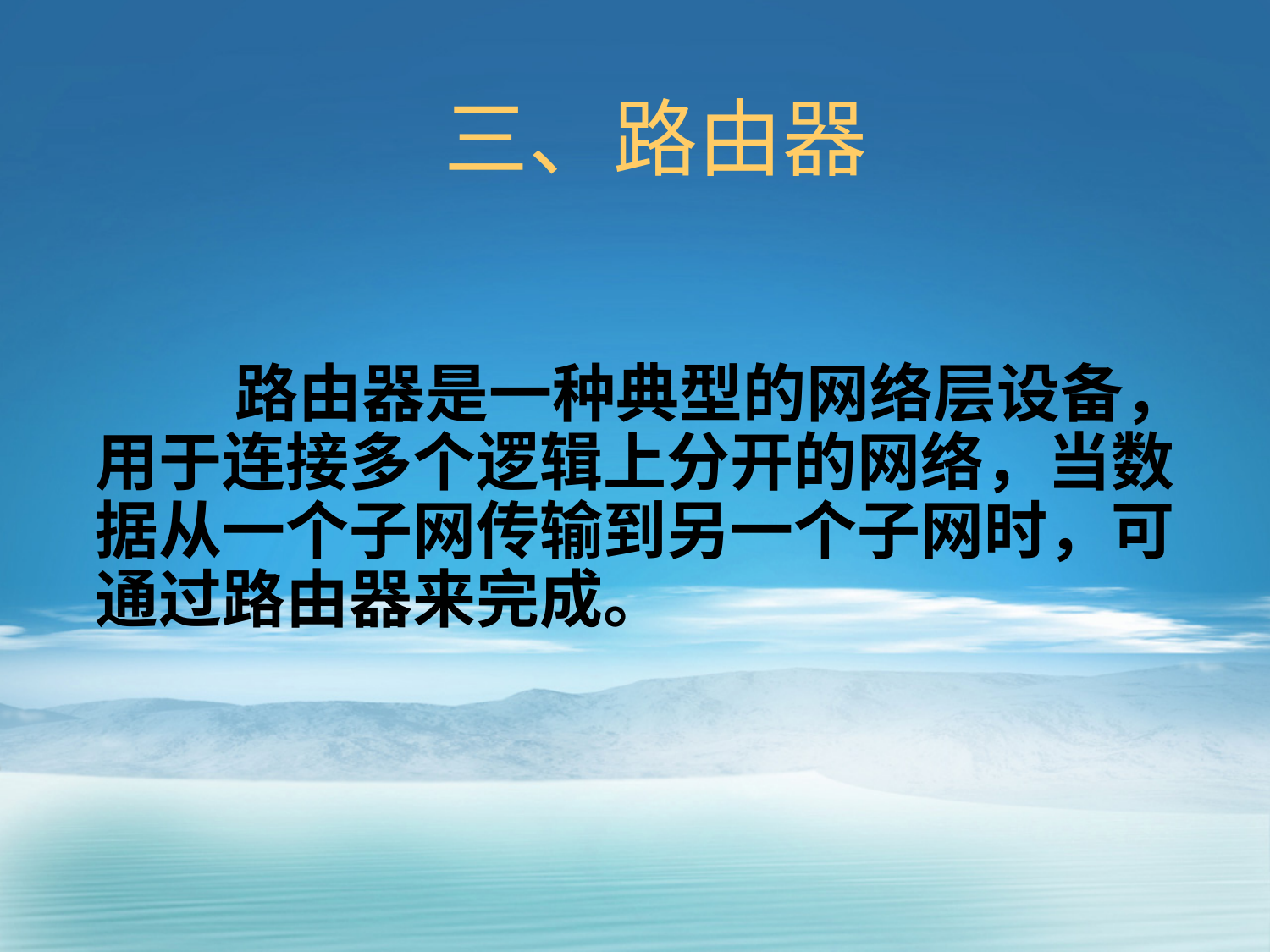

# 三、路由器
            路由器是一种典型的网络层设备，用于连接多个逻辑上分开的网络，当数据从一个子网传输到另一个子网时，可通过路由器来完成。